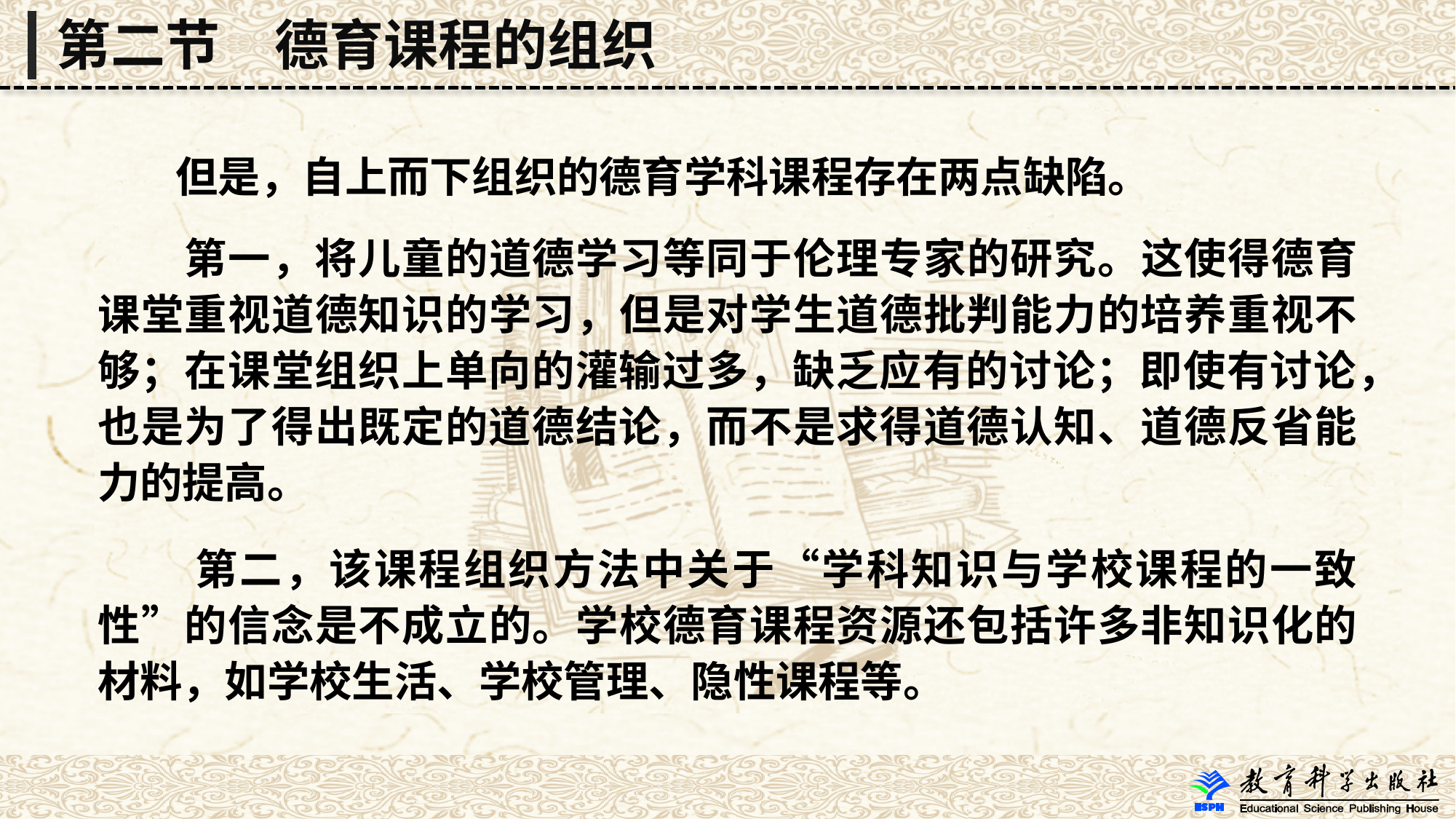

第二节　德育课程的组织
       但是，自上而下组织的德育学科课程存在两点缺陷。

       第一，将儿童的道德学习等同于伦理专家的研究。这使得德育课堂重视道德知识的学习，但是对学生道德批判能力的培养重视不够；在课堂组织上单向的灌输过多，缺乏应有的讨论；即使有讨论，也是为了得出既定的道德结论，而不是求得道德认知、道德反省能力的提高。

       第二，该课程组织方法中关于“学科知识与学校课程的一致性”的信念是不成立的。学校德育课程资源还包括许多非知识化的材料，如学校生活、学校管理、隐性课程等。